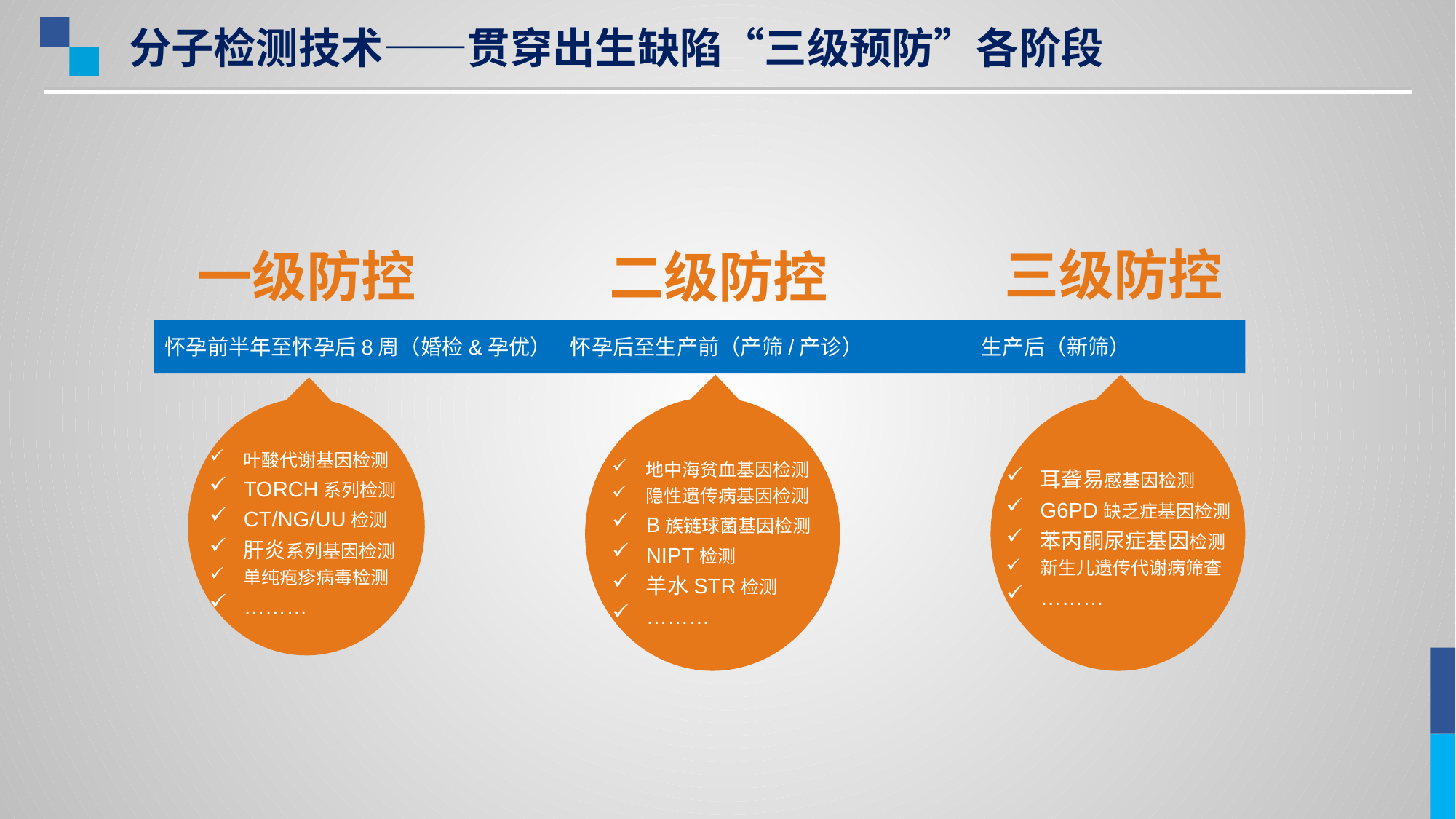

分子检测技术——贯穿出生缺陷“三级预防”各阶段

三级防控
一级防控
二级防控
怀孕前半年至怀孕后8周（婚检&孕优）    怀孕后至生产前（产筛/产诊）                         生产后（新筛）

叶酸代谢基因检测
TORCH系列检测
CT/NG/UU检测
肝炎系列基因检测
单纯疱疹病毒检测
………
地中海贫血基因检测
隐性遗传病基因检测
B族链球菌基因检测
NIPT检测
羊水STR检测
………
耳聋易感基因检测
G6PD缺乏症基因检测
苯丙酮尿症基因检测
新生儿遗传代谢病筛查
………